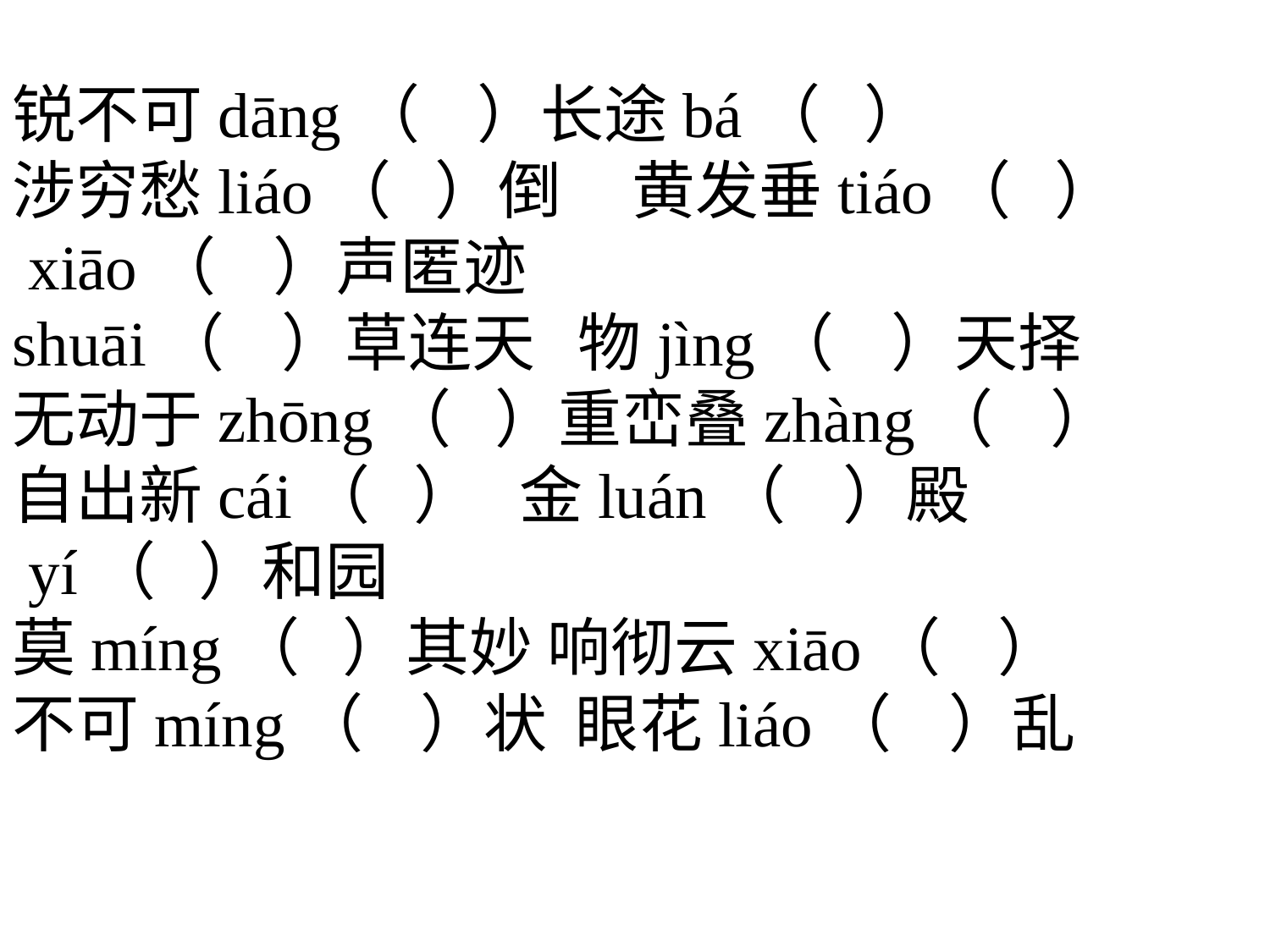

锐不可dāng（    ）长途bá（   ）
涉穷愁liáo（   ）倒     黄发垂tiáo（   ）
 xiāo（    ）声匿迹
shuāi（    ）草连天   物jìng（    ）天择
无动于zhōng（   ）重峦叠zhàng（    ）
自出新cái（   ）   金luán（    ）殿
 yí（   ）和园
莫míng（   ）其妙 响彻云xiāo（    ）
不可míng（    ）状  眼花liáo（    ）乱
#